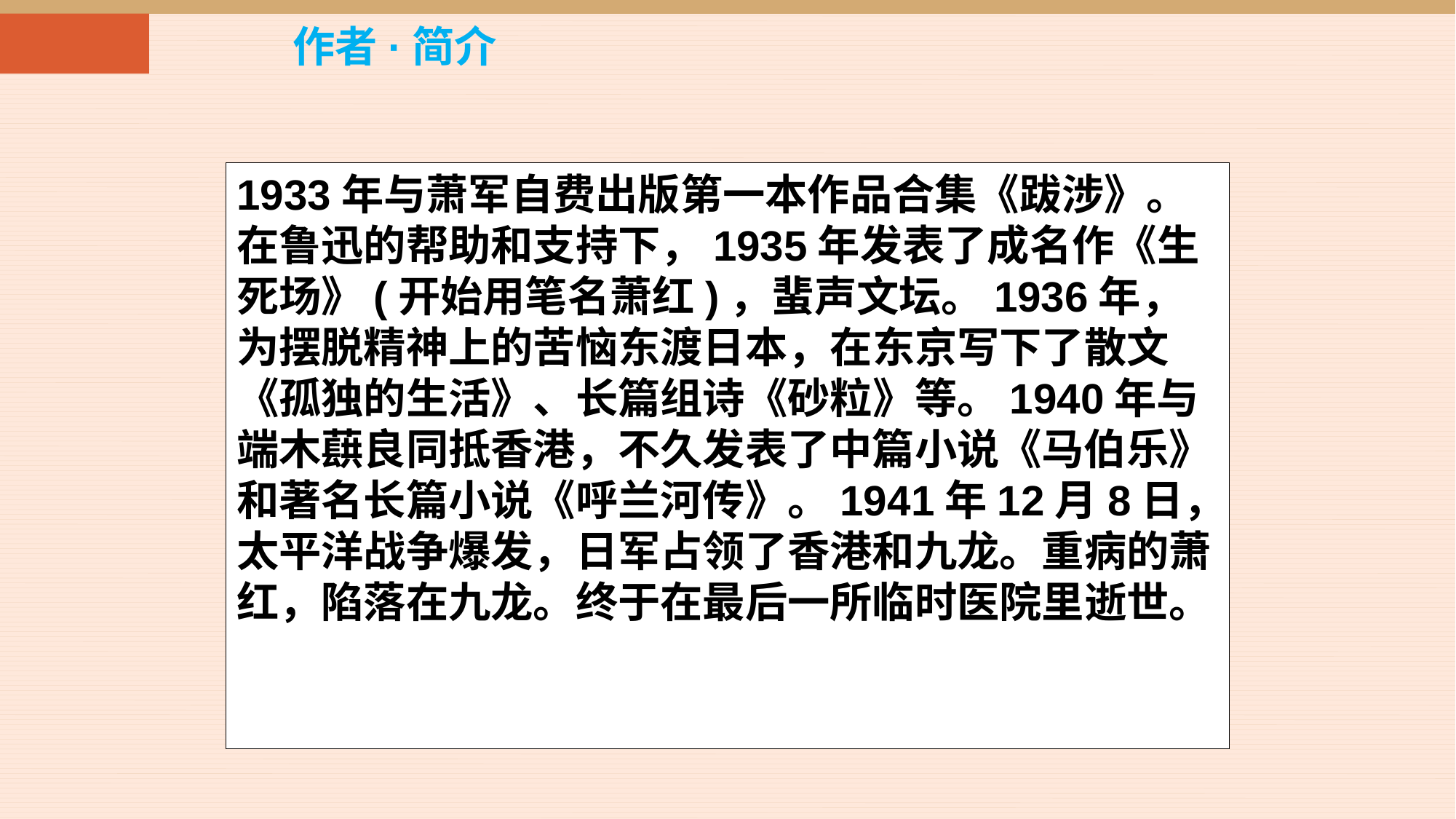

作者·简介
1933年与萧军自费出版第一本作品合集《跋涉》。在鲁迅的帮助和支持下，1935年发表了成名作《生死场》(开始用笔名萧红)，蜚声文坛。1936年，为摆脱精神上的苦恼东渡日本，在东京写下了散文《孤独的生活》、长篇组诗《砂粒》等。1940年与端木蕻良同抵香港，不久发表了中篇小说《马伯乐》和著名长篇小说《呼兰河传》。1941年12月8日，太平洋战争爆发，日军占领了香港和九龙。重病的萧红，陷落在九龙。终于在最后一所临时医院里逝世。